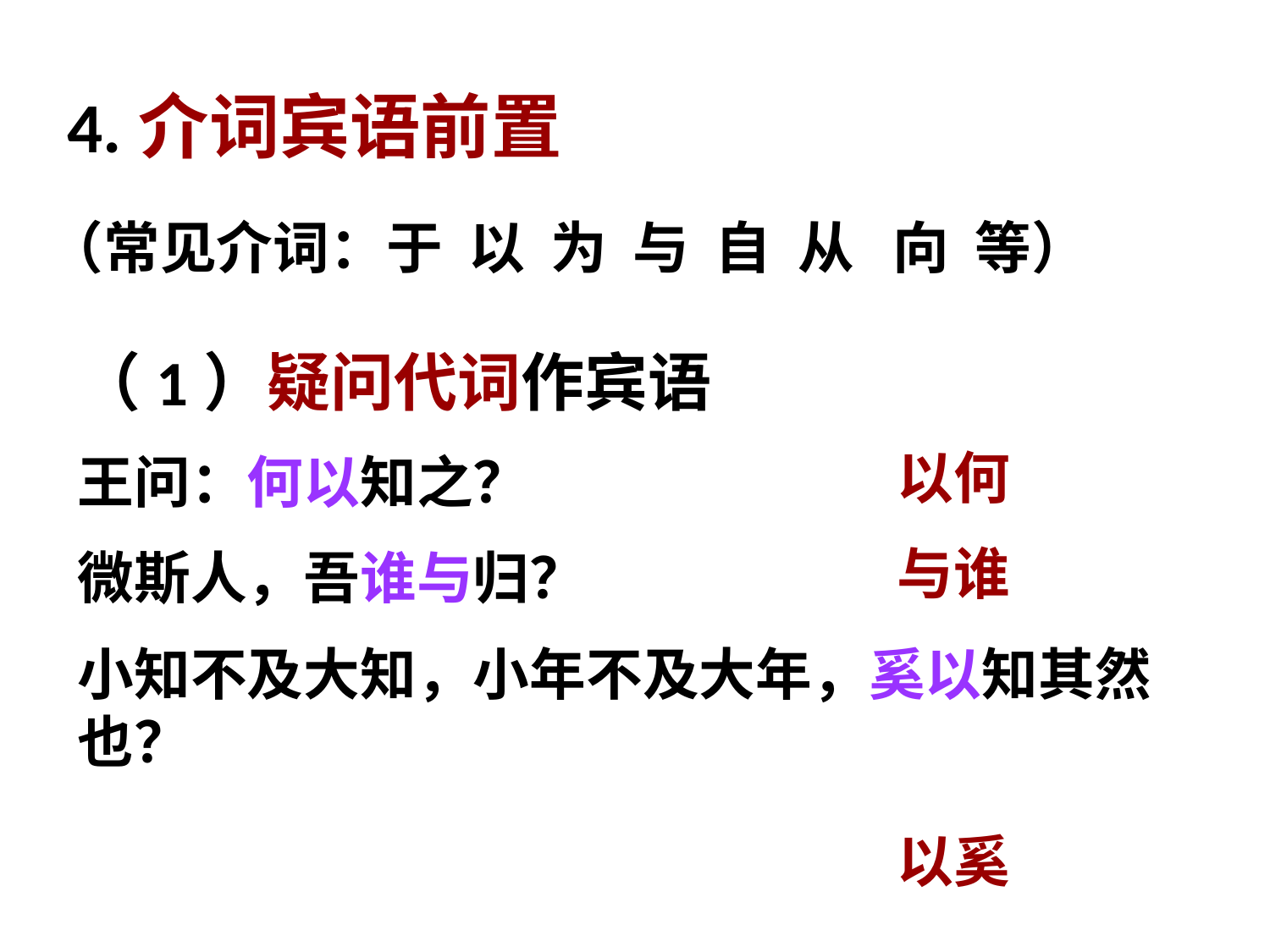

4.介词宾语前置
（常见介词：于  以  为  与  自  从   向  等）
（1）疑问代词作宾语
王问：何以知之？
微斯人，吾谁与归？
小知不及大知，小年不及大年，奚以知其然也？
以何
与谁

以奚